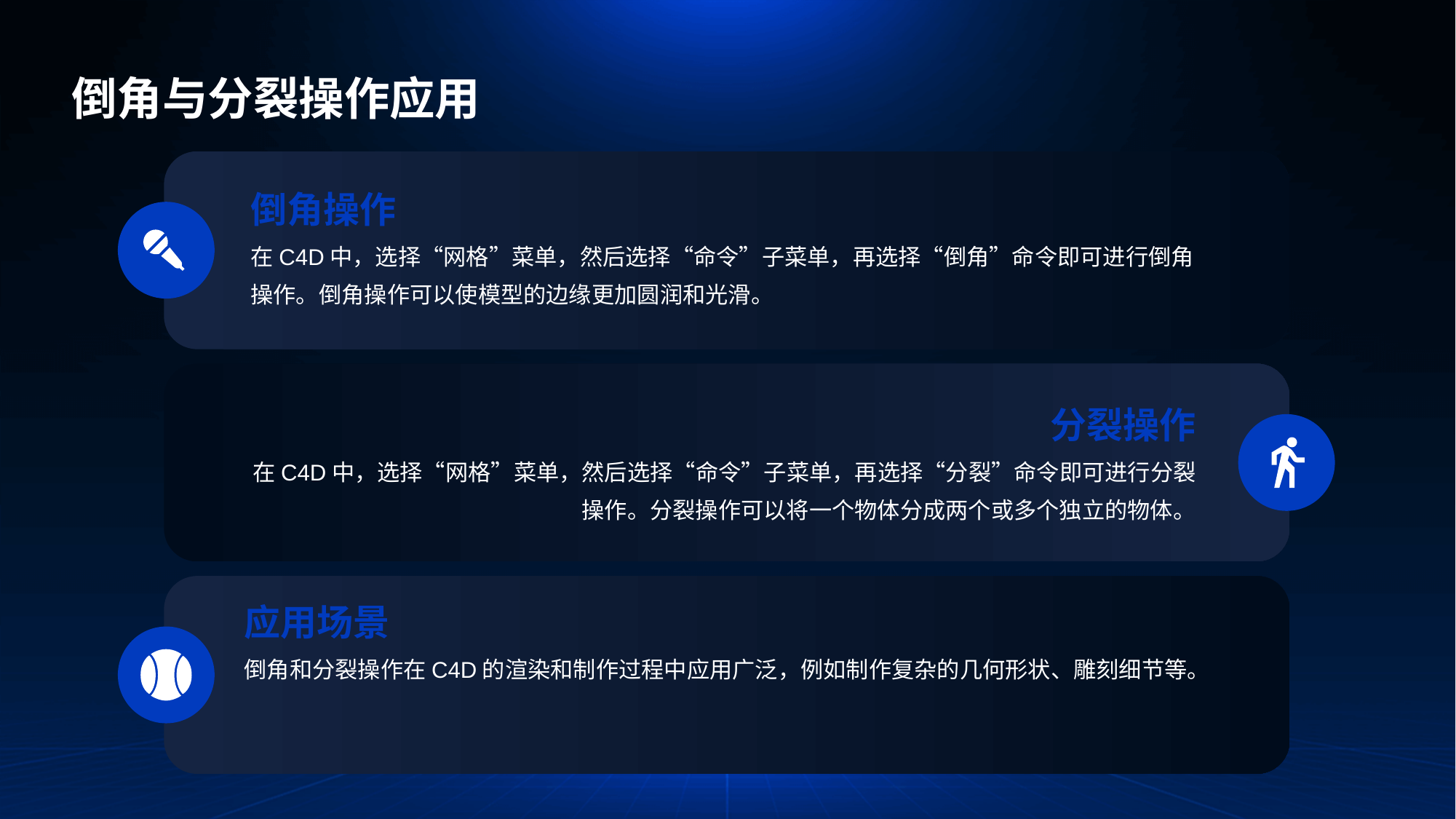

倒角与分裂操作应用

倒角操作

在C4D中，选择“网格”菜单，然后选择“命令”子菜单，再选择“倒角”命令即可进行倒角操作。倒角操作可以使模型的边缘更加圆润和光滑。

分裂操作

在C4D中，选择“网格”菜单，然后选择“命令”子菜单，再选择“分裂”命令即可进行分裂操作。分裂操作可以将一个物体分成两个或多个独立的物体。

应用场景

倒角和分裂操作在C4D的渲染和制作过程中应用广泛，例如制作复杂的几何形状、雕刻细节等。